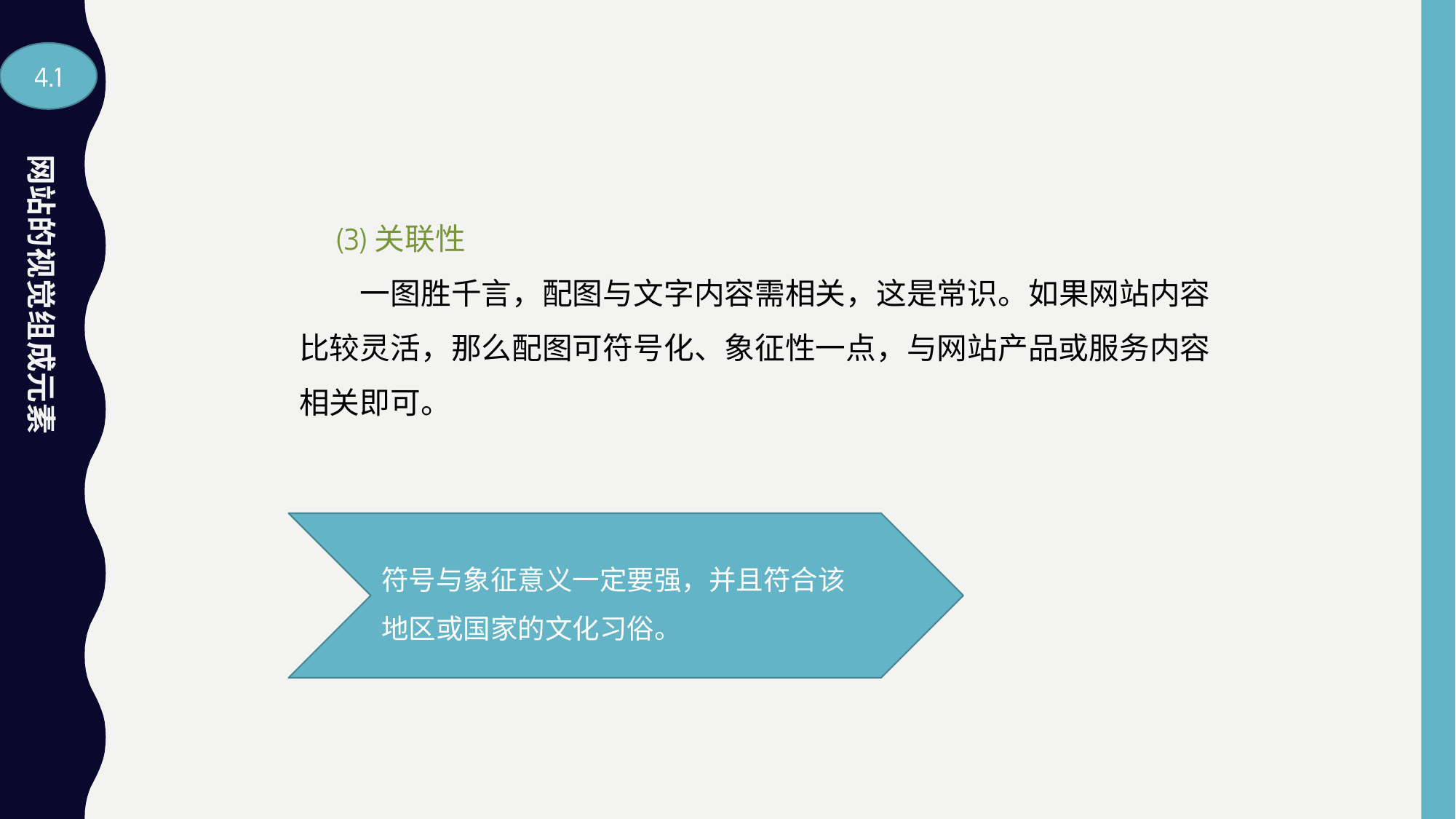

4.1
网站的视觉组成元素
　(3)关联性
　　一图胜千言，配图与文字内容需相关，这是常识。如果网站内容比较灵活，那么配图可符号化、象征性一点，与网站产品或服务内容相关即可。

符号与象征意义一定要强，并且符合该地区或国家的文化习俗。